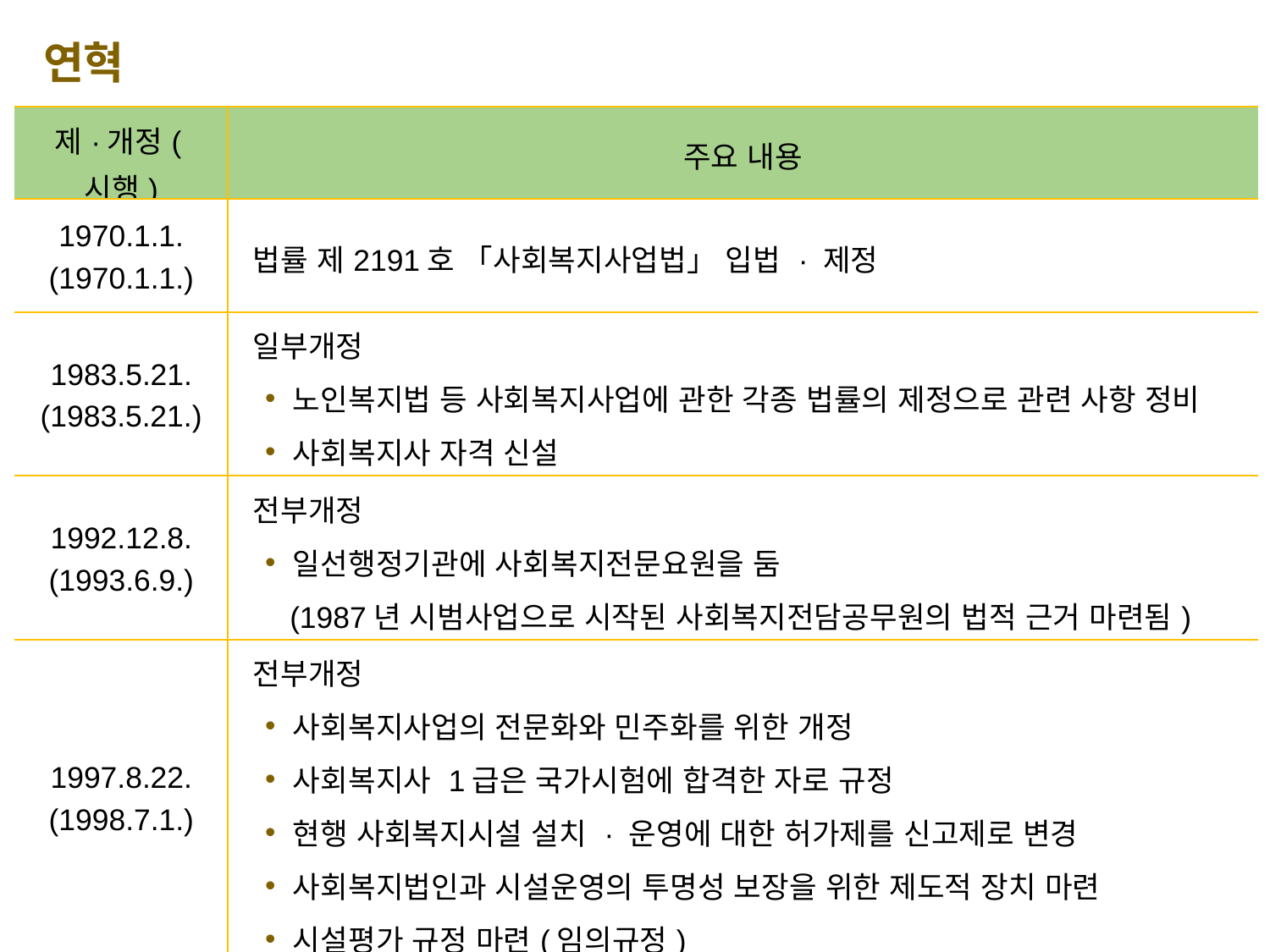

연혁
| 제·개정(시행) | 주요 내용 |
| --- | --- |
| 1970.1.1. (1970.1.1.) | 법률 제2191호 「사회복지사업법」 입법 · 제정 |
| 1983.5.21. (1983.5.21.) | 일부개정 노인복지법 등 사회복지사업에 관한 각종 법률의 제정으로 관련 사항 정비 사회복지사 자격 신설 |
| 1992.12.8. (1993.6.9.) | 전부개정 일선행정기관에 사회복지전문요원을 둠 (1987년 시범사업으로 시작된 사회복지전담공무원의 법적 근거 마련됨) |
| 1997.8.22. (1998.7.1.) | 전부개정 사회복지사업의 전문화와 민주화를 위한 개정 사회복지사 1급은 국가시험에 합격한 자로 규정 현행 사회복지시설 설치 · 운영에 대한 허가제를 신고제로 변경 사회복지법인과 시설운영의 투명성 보장을 위한 제도적 장치 마련 시설평가 규정 마련(임의규정) |